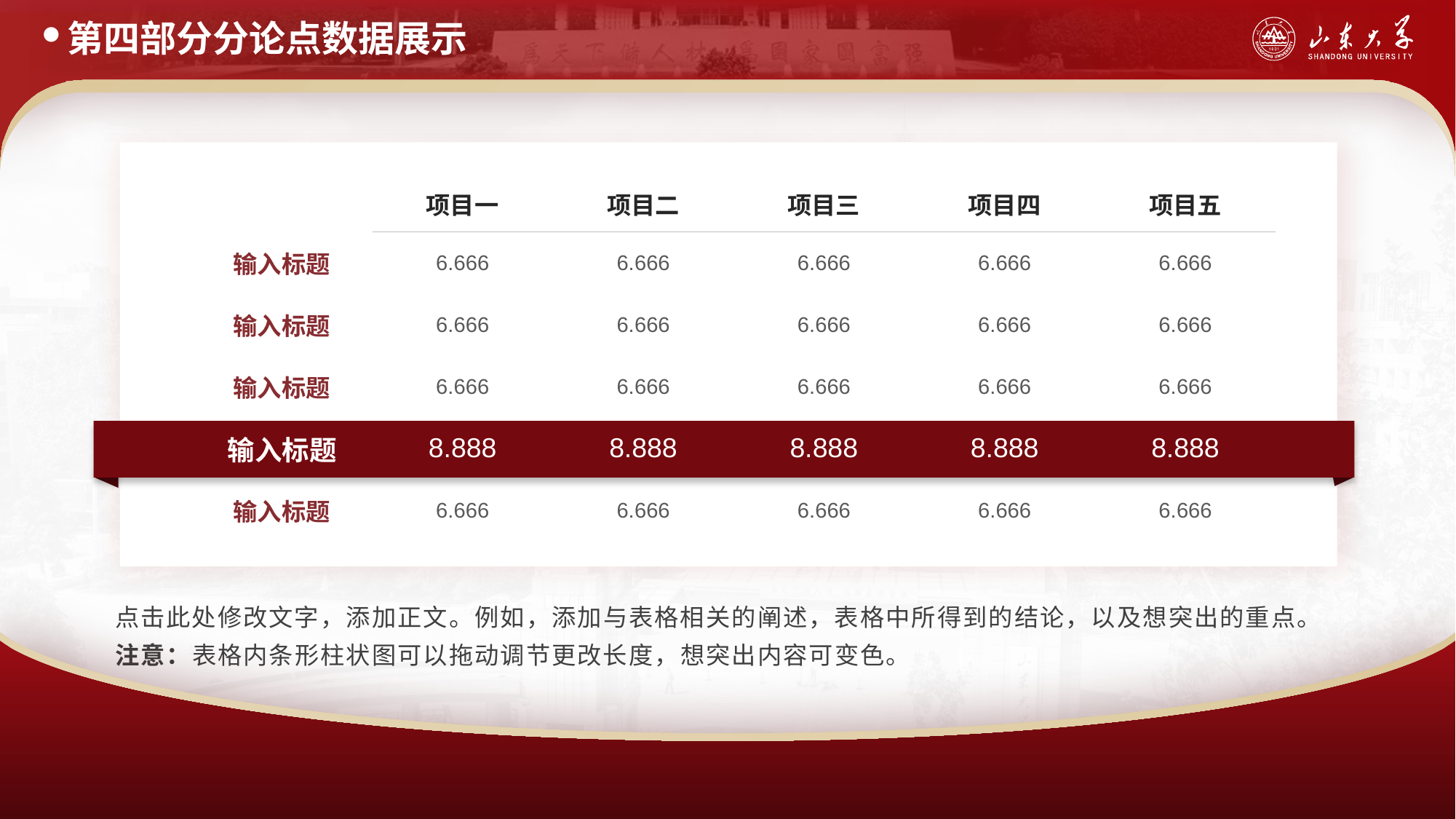

第四部分分论点数据展示

|  | 项目一 | 项目二 | 项目三 | 项目四 | 项目五 |
| --- | --- | --- | --- | --- | --- |
| 输入标题 | 6.666 | 6.666 | 6.666 | 6.666 | 6.666 |
| 输入标题 | 6.666 | 6.666 | 6.666 | 6.666 | 6.666 |
| 输入标题 | 6.666 | 6.666 | 6.666 | 6.666 | 6.666 |
| 输入标题 | 8.888 | 8.888 | 8.888 | 8.888 | 8.888 |
| 输入标题 | 6.666 | 6.666 | 6.666 | 6.666 | 6.666 |

点击此处修改文字，添加正文。例如，添加与表格相关的阐述，表格中所得到的结论，以及想突出的重点。
注意：表格内条形柱状图可以拖动调节更改长度，想突出内容可变色。